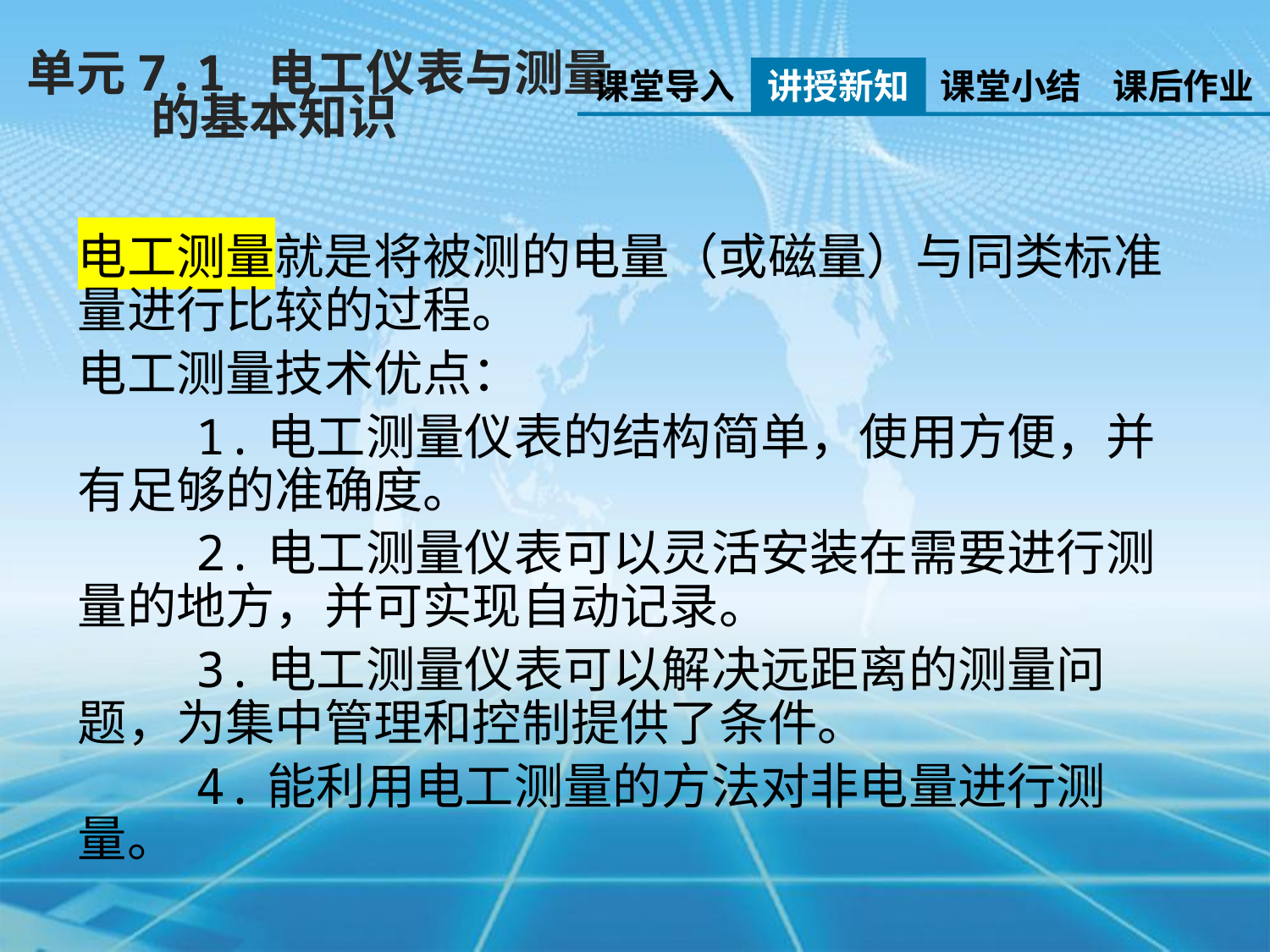

单元7.1 电工仪表与测量
          的基本知识
课堂导入
讲授新知
课堂小结
课后作业
电工测量就是将被测的电量（或磁量）与同类标准量进行比较的过程。
电工测量技术优点：
    1.电工测量仪表的结构简单，使用方便，并有足够的准确度。
    2.电工测量仪表可以灵活安装在需要进行测量的地方，并可实现自动记录。
    3.电工测量仪表可以解决远距离的测量问题，为集中管理和控制提供了条件。
    4.能利用电工测量的方法对非电量进行测量。